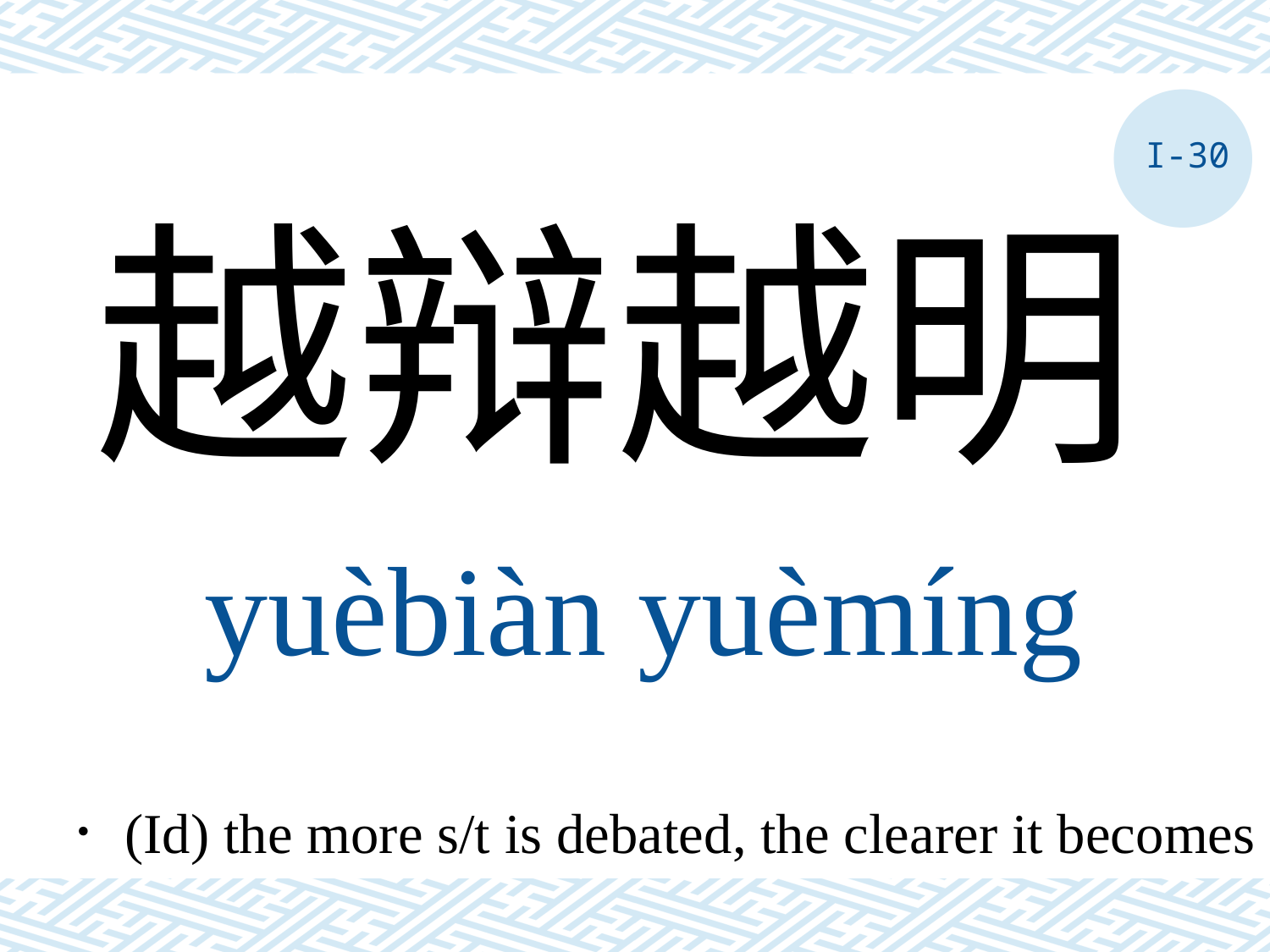

I-30

越辩越明
yuèbiàn yuèmíng
．(Id) the more s/t is debated, the clearer it becomes